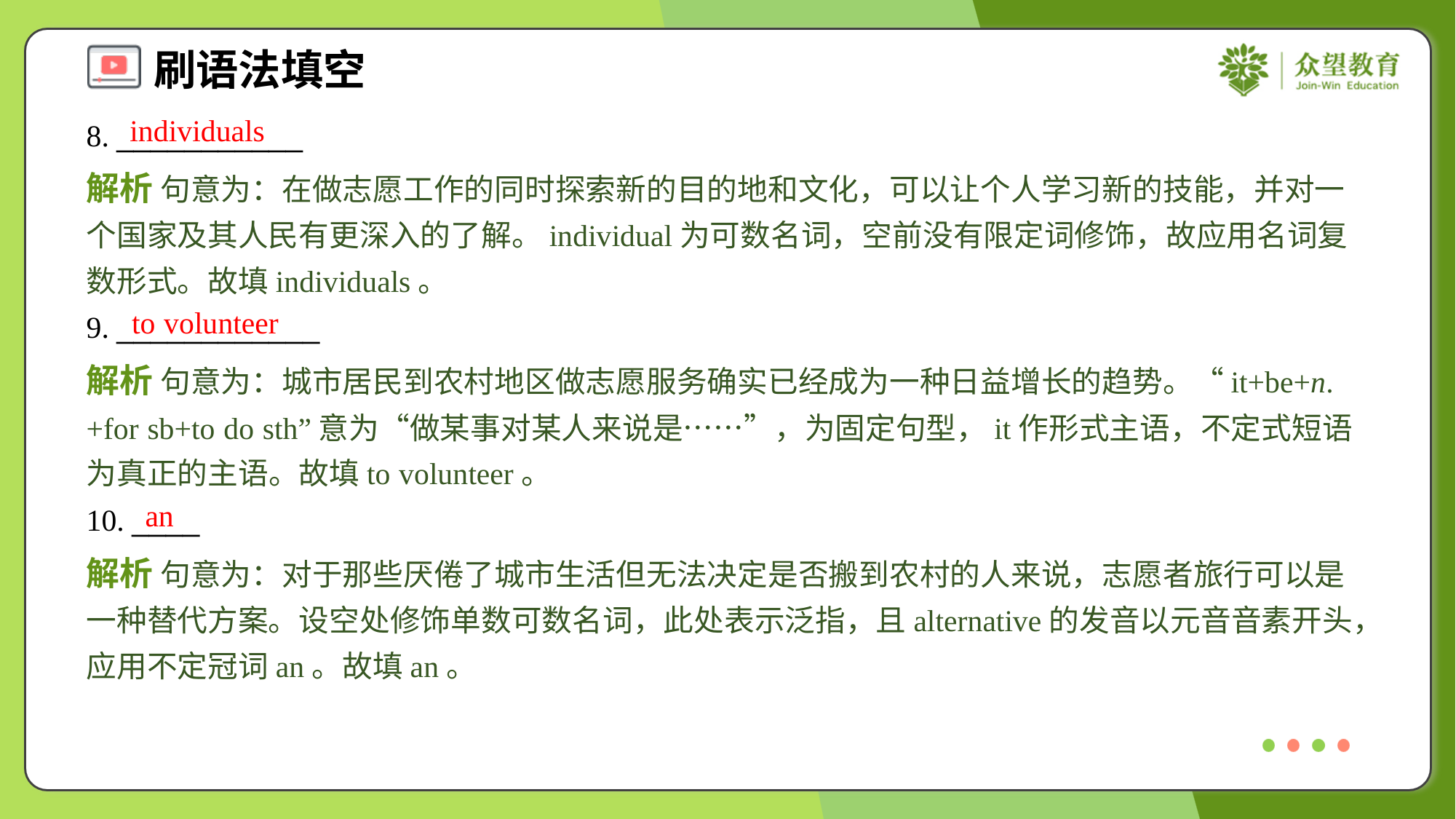

individuals
8. ___________
解析 句意为：在做志愿工作的同时探索新的目的地和文化，可以让个人学习新的技能，并对一个国家及其人民有更深入的了解。individual为可数名词，空前没有限定词修饰，故应用名词复数形式。故填individuals。
to volunteer
9. ____________
解析 句意为：城市居民到农村地区做志愿服务确实已经成为一种日益增长的趋势。“it+be+n.+for sb+to do sth”意为“做某事对某人来说是……”，为固定句型，it作形式主语，不定式短语为真正的主语。故填to volunteer。
an
10. ____
解析 句意为：对于那些厌倦了城市生活但无法决定是否搬到农村的人来说，志愿者旅行可以是一种替代方案。设空处修饰单数可数名词，此处表示泛指，且alternative的发音以元音音素开头，应用不定冠词an。故填an。